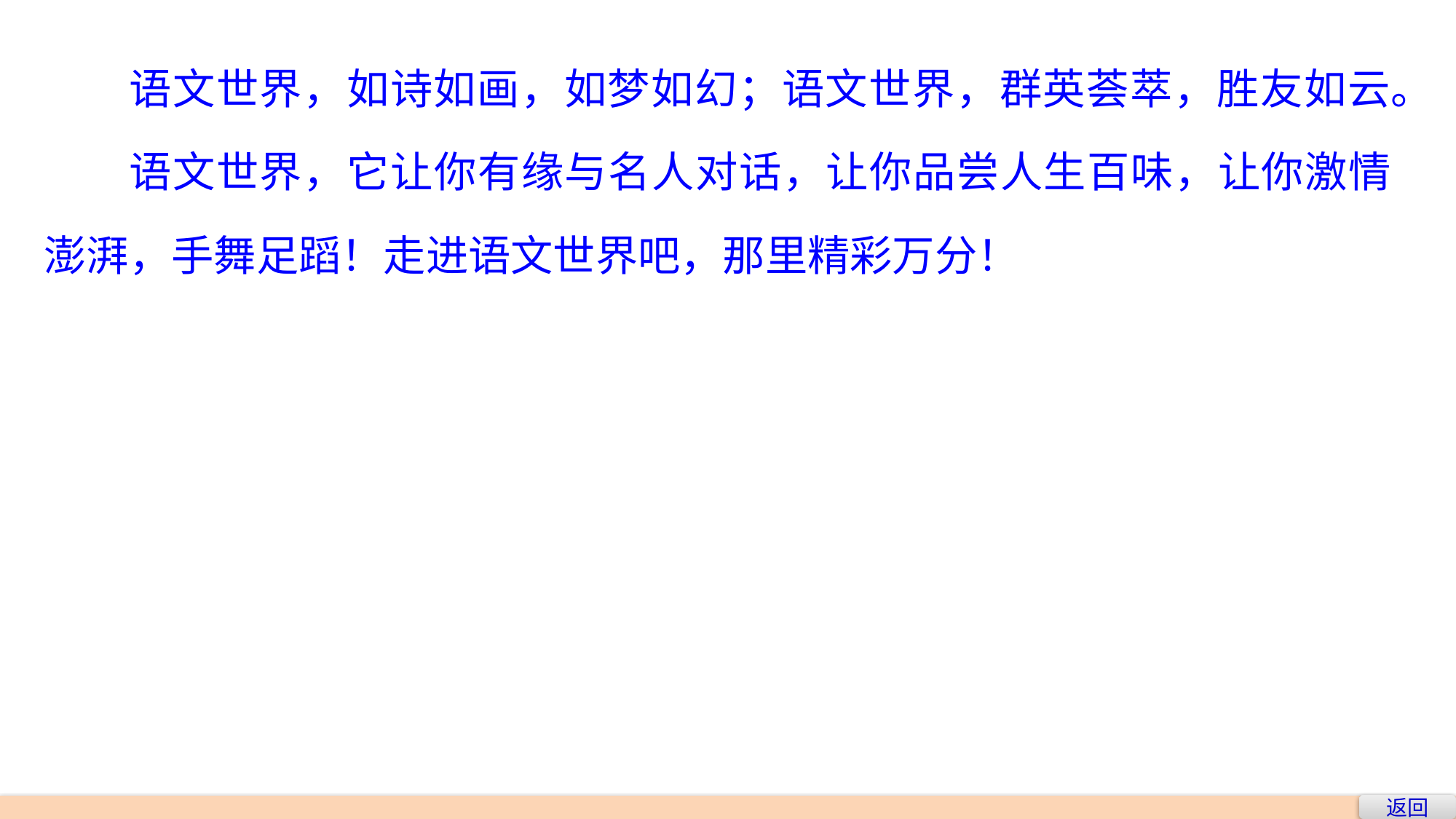

语文世界，如诗如画，如梦如幻；语文世界，群英荟萃，胜友如云。
语文世界，它让你有缘与名人对话，让你品尝人生百味，让你激情澎湃，手舞足蹈！走进语文世界吧，那里精彩万分！
返回